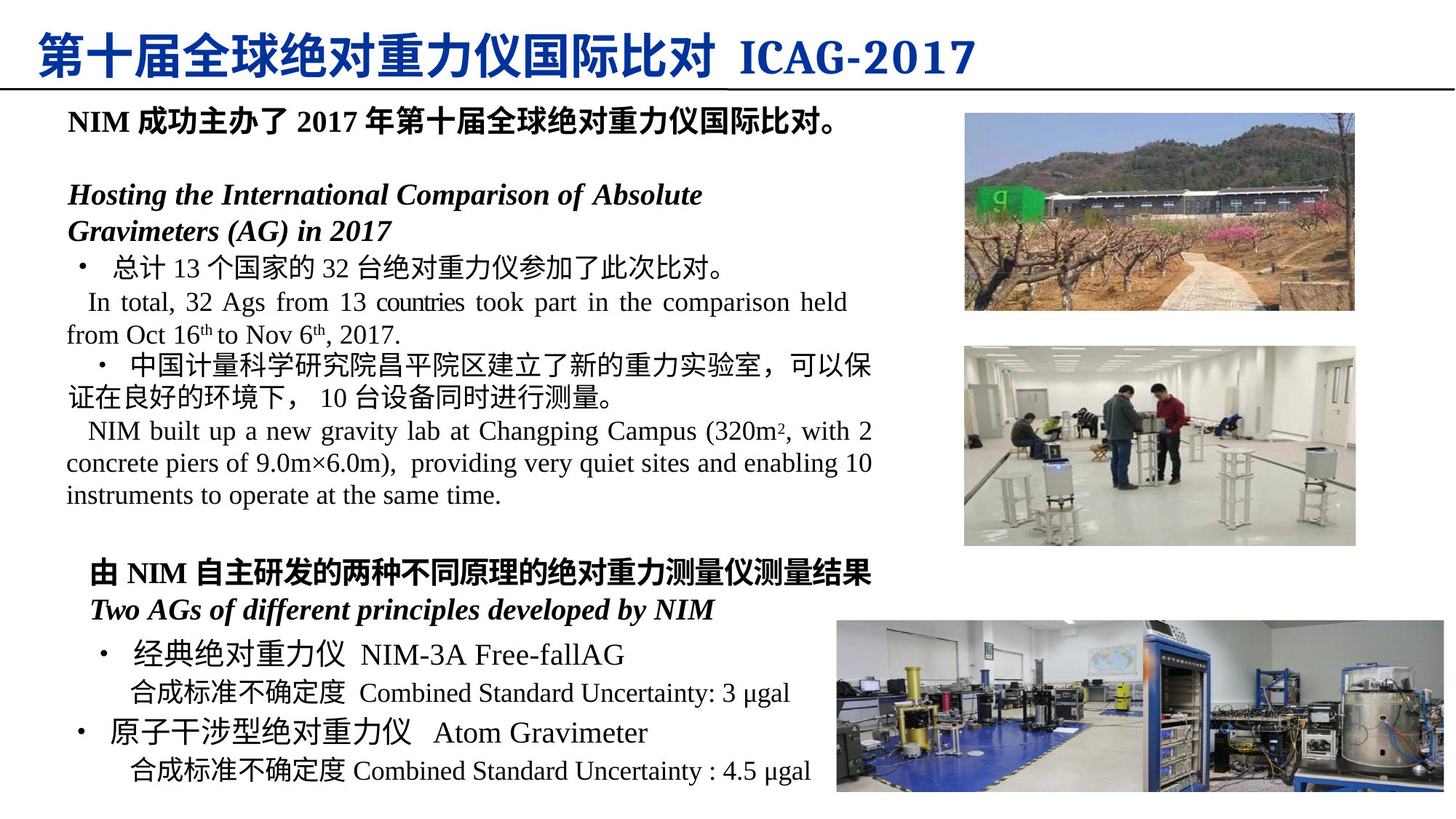

# 第十届全球绝对重力仪国际比对 ICAG-2017

NIM成功主办了2017年第十届全球绝对重力仪国际比对。
Hosting the International Comparison of  Absolute Gravimeters (AG) in 2017
• 总计13个国家的32台绝对重力仪参加了此次比对。
In total, 32 Ags from 13 countries took part in the comparison held from Oct 16th to Nov 6th, 2017.
• 中国计量科学研究院昌平院区建立了新的重力实验室，可以保证在良好的环境下，10台设备同时进行测量。
NIM built up a new gravity lab at Changping Campus (320m2, with 2 concrete piers of 9.0m×6.0m),  providing very quiet sites and enabling 10 instruments to operate at the same time.

由NIM自主研发的两种不同原理的绝对重力测量仪测量结果
Two AGs of different principles developed by NIM
• 经典绝对重力仪 NIM-3A Free-fallAG
合成标准不确定度 Combined Standard Uncertainty: 3 μgal
• 原子干涉型绝对重力仪  Atom Gravimeter
合成标准不确定度Combined Standard Uncertainty : 4.5 μgal